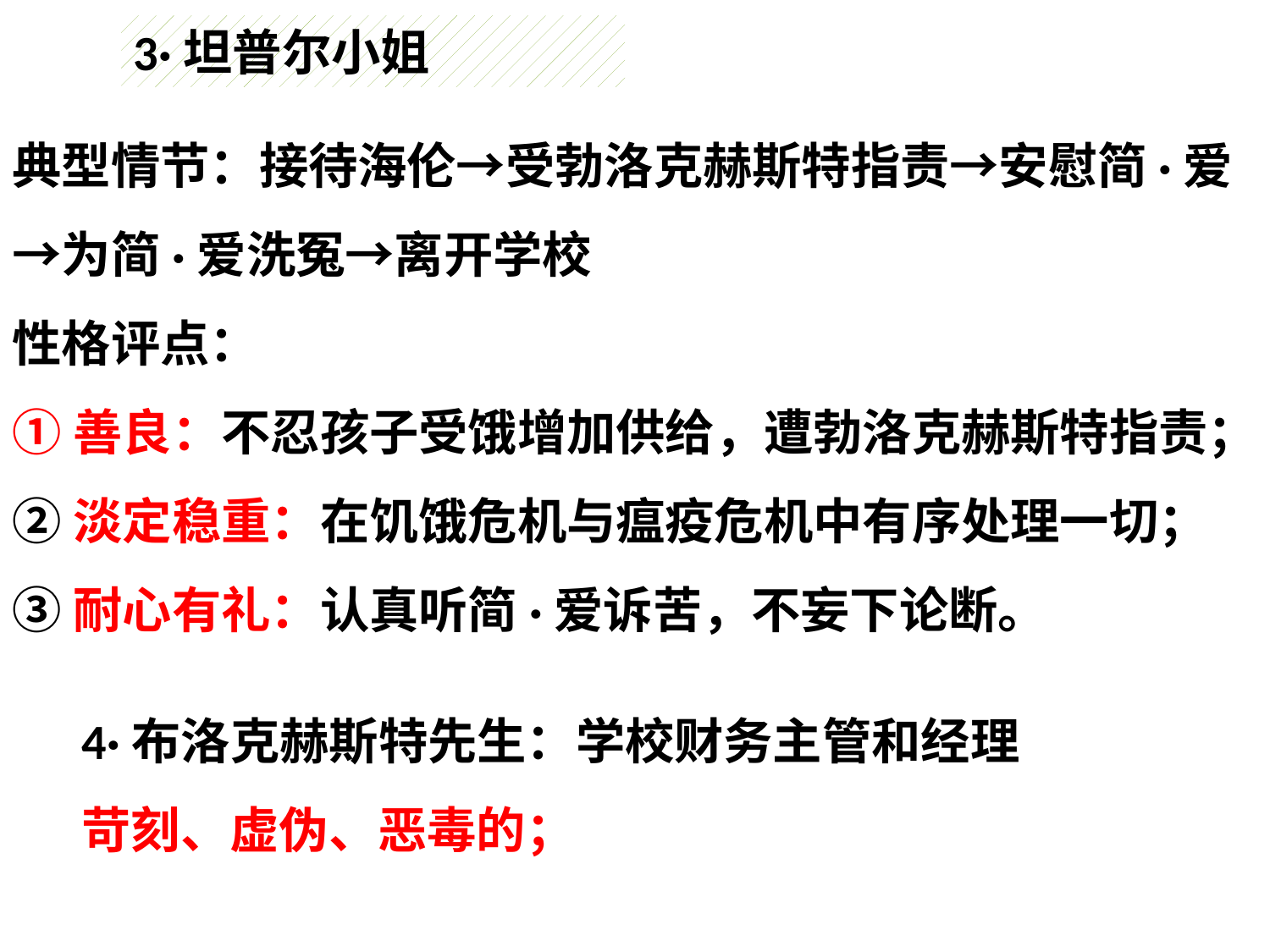

3·坦普尔小姐
典型情节：接待海伦→受勃洛克赫斯特指责→安慰简·爱→为简·爱洗冤→离开学校
性格评点：
①善良：不忍孩子受饿增加供给，遭勃洛克赫斯特指责；
②淡定稳重：在饥饿危机与瘟疫危机中有序处理一切；
③耐心有礼：认真听简·爱诉苦，不妄下论断。
4·布洛克赫斯特先生：学校财务主管和经理
苛刻、虚伪、恶毒的；